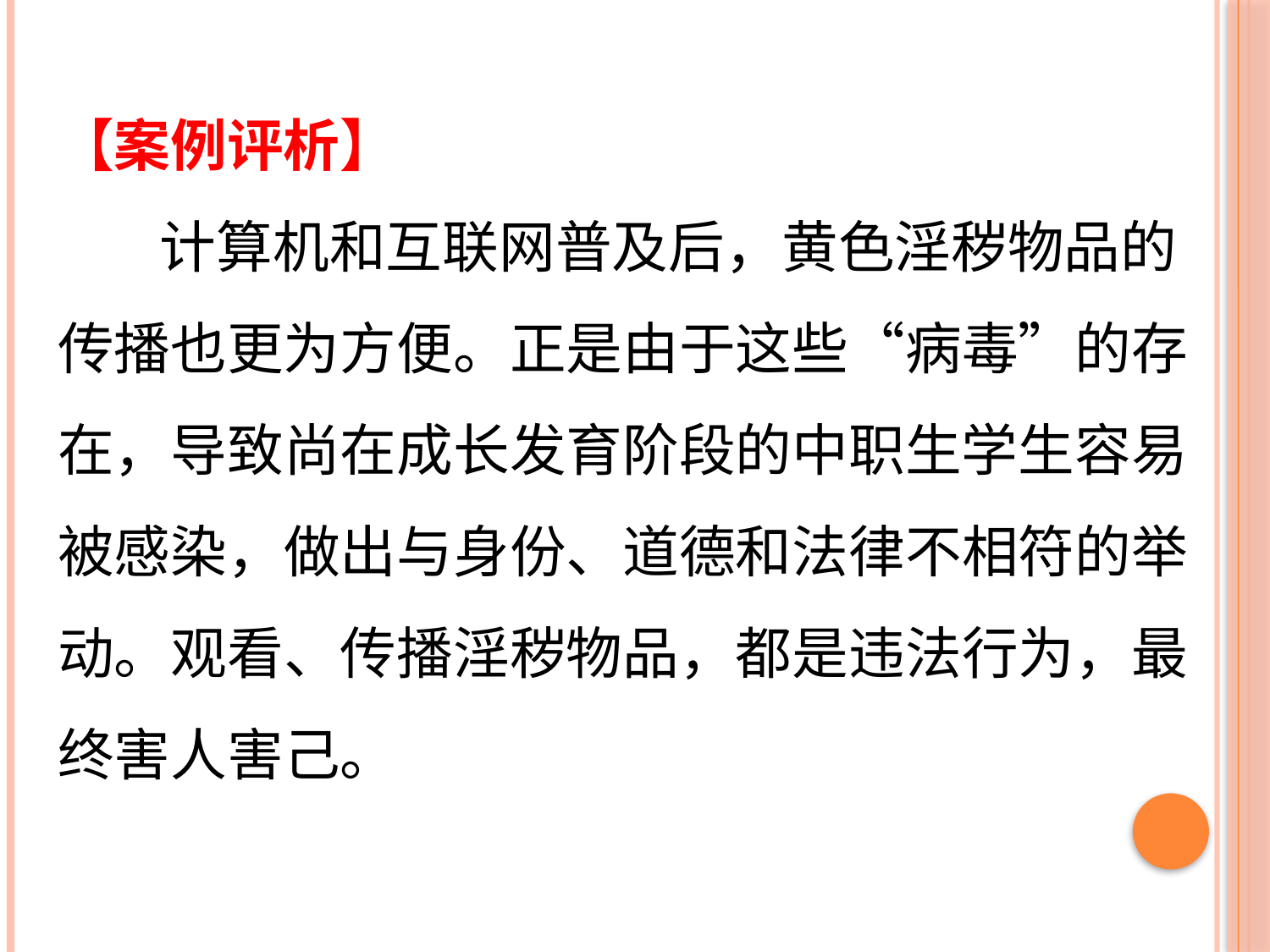

【案例评析】
       计算机和互联网普及后，黄色淫秽物品的传播也更为方便。正是由于这些“病毒”的存在，导致尚在成长发育阶段的中职生学生容易被感染，做出与身份、道德和法律不相符的举动。观看、传播淫秽物品，都是违法行为，最终害人害己。